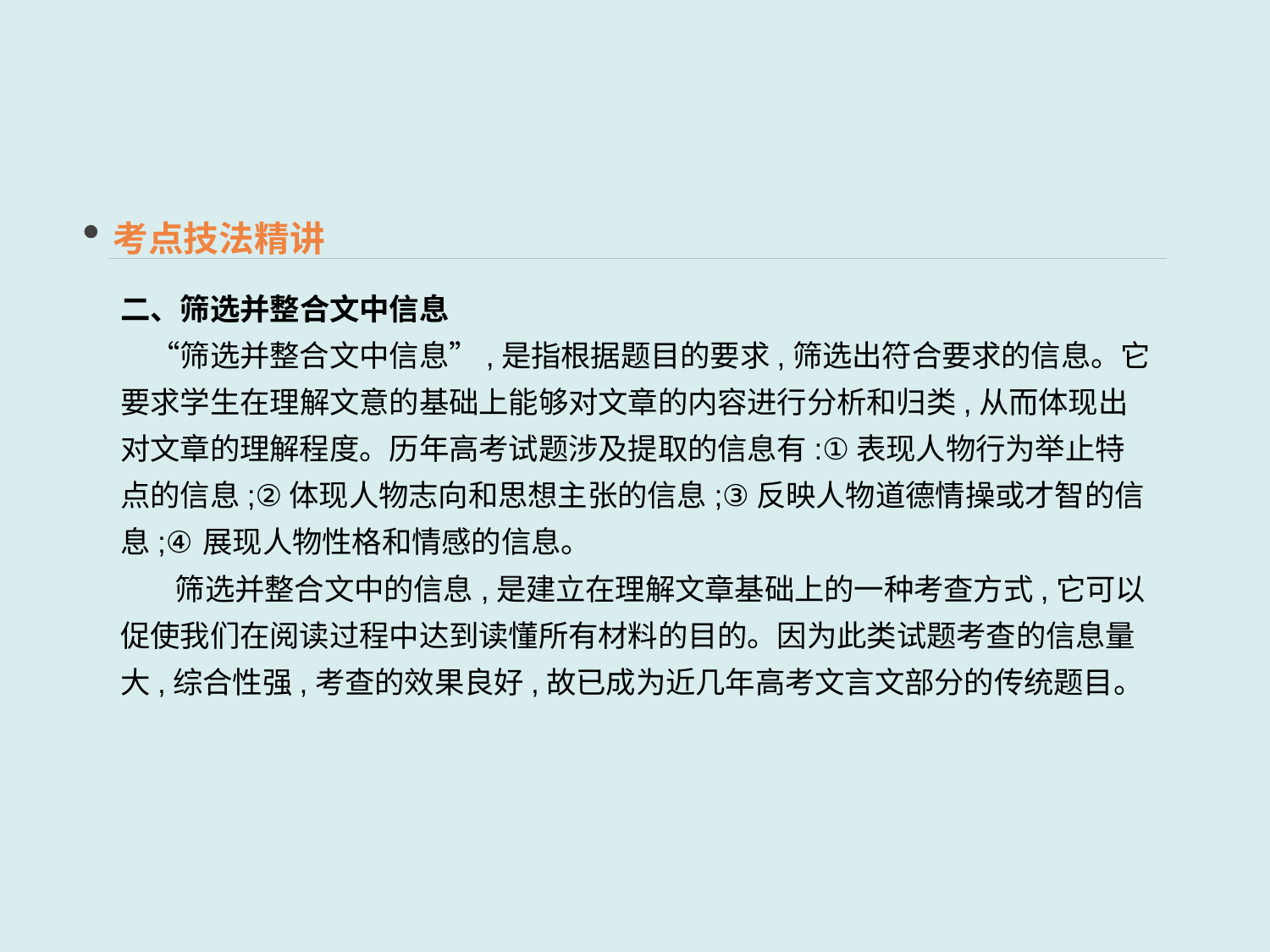

考点技法精讲

二、筛选并整合文中信息
　“筛选并整合文中信息”,是指根据题目的要求,筛选出符合要求的信息。它要求学生在理解文意的基础上能够对文章的内容进行分析和归类,从而体现出对文章的理解程度。历年高考试题涉及提取的信息有:①表现人物行为举止特点的信息;②体现人物志向和思想主张的信息;③反映人物道德情操或才智的信息;④展现人物性格和情感的信息。
       筛选并整合文中的信息,是建立在理解文章基础上的一种考查方式,它可以促使我们在阅读过程中达到读懂所有材料的目的。因为此类试题考查的信息量大,综合性强,考查的效果良好,故已成为近几年高考文言文部分的传统题目。